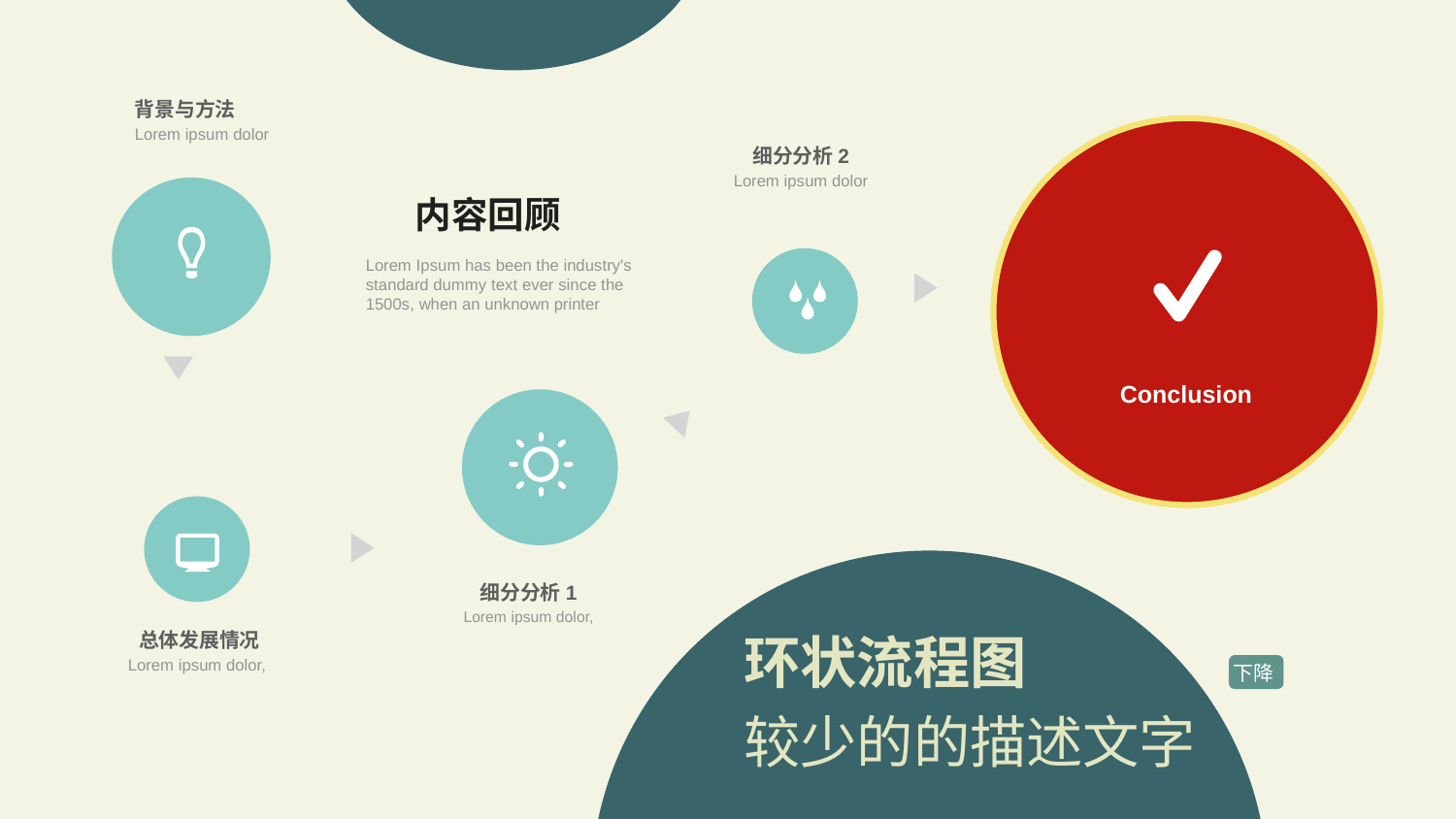

背景与方法
Lorem ipsum dolor

细分分析2
Lorem ipsum dolor
内容回顾

Lorem Ipsum has been the industry's standard dummy text ever since the 1500s, when an unknown printer

Conclusion

细分分析1
Lorem ipsum dolor,
环状流程图
较少的的描述文字
总体发展情况
Lorem ipsum dolor,
下降